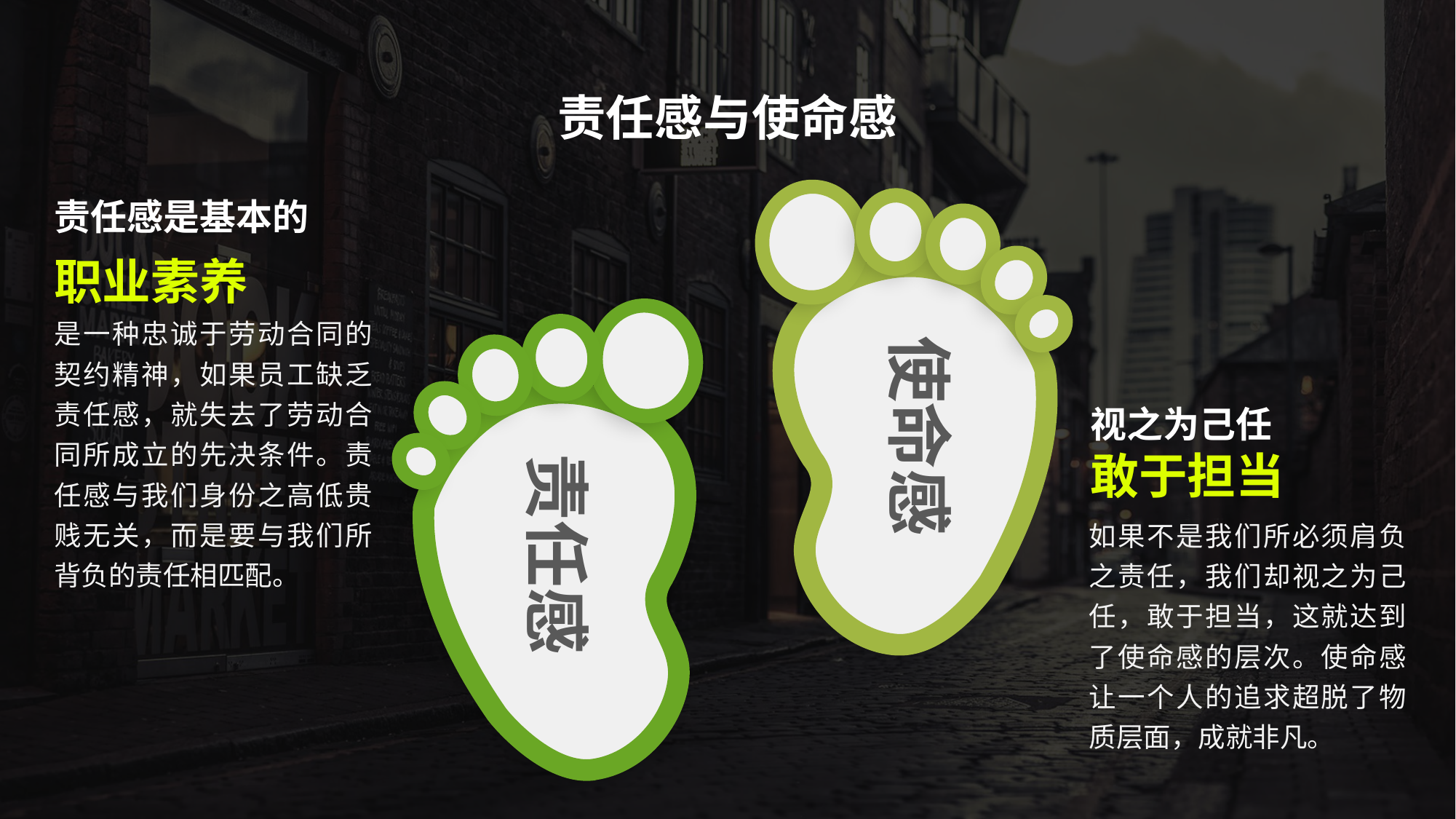

责任感与使命感

责任感是基本的
职业素养
是一种忠诚于劳动合同的契约精神，如果员工缺乏责任感，就失去了劳动合同所成立的先决条件。责任感与我们身份之高低贵贱无关，而是要与我们所背负的责任相匹配。

使命感

视之为己任
敢于担当

责任感
如果不是我们所必须肩负之责任，我们却视之为己任，敢于担当，这就达到了使命感的层次。使命感让一个人的追求超脱了物质层面，成就非凡。